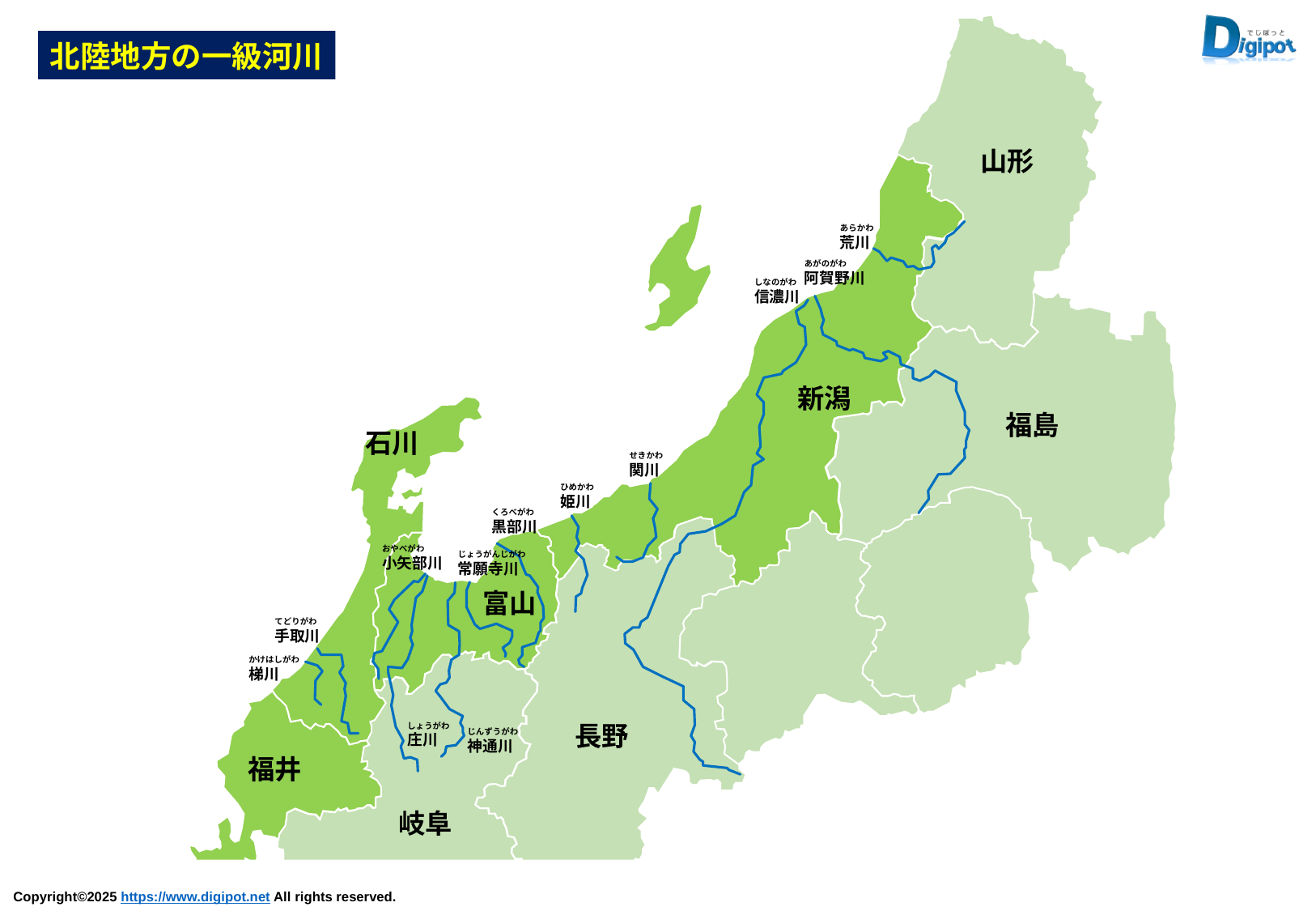

山形
新潟
福島
石川
富山
長野
福井
岐阜
あらかわ
荒川
あがのがわ
阿賀野川
しなのがわ
信濃川
せきかわ
関川
ひめかわ
姫川
くろべがわ
黒部川
おやべがわ
小矢部川
じょうがんじがわ
常願寺川
てどりがわ
手取川
かけはしがわ
梯川
しょうがわ
庄川
じんずうがわ
神通川

北陸地方の一級河川